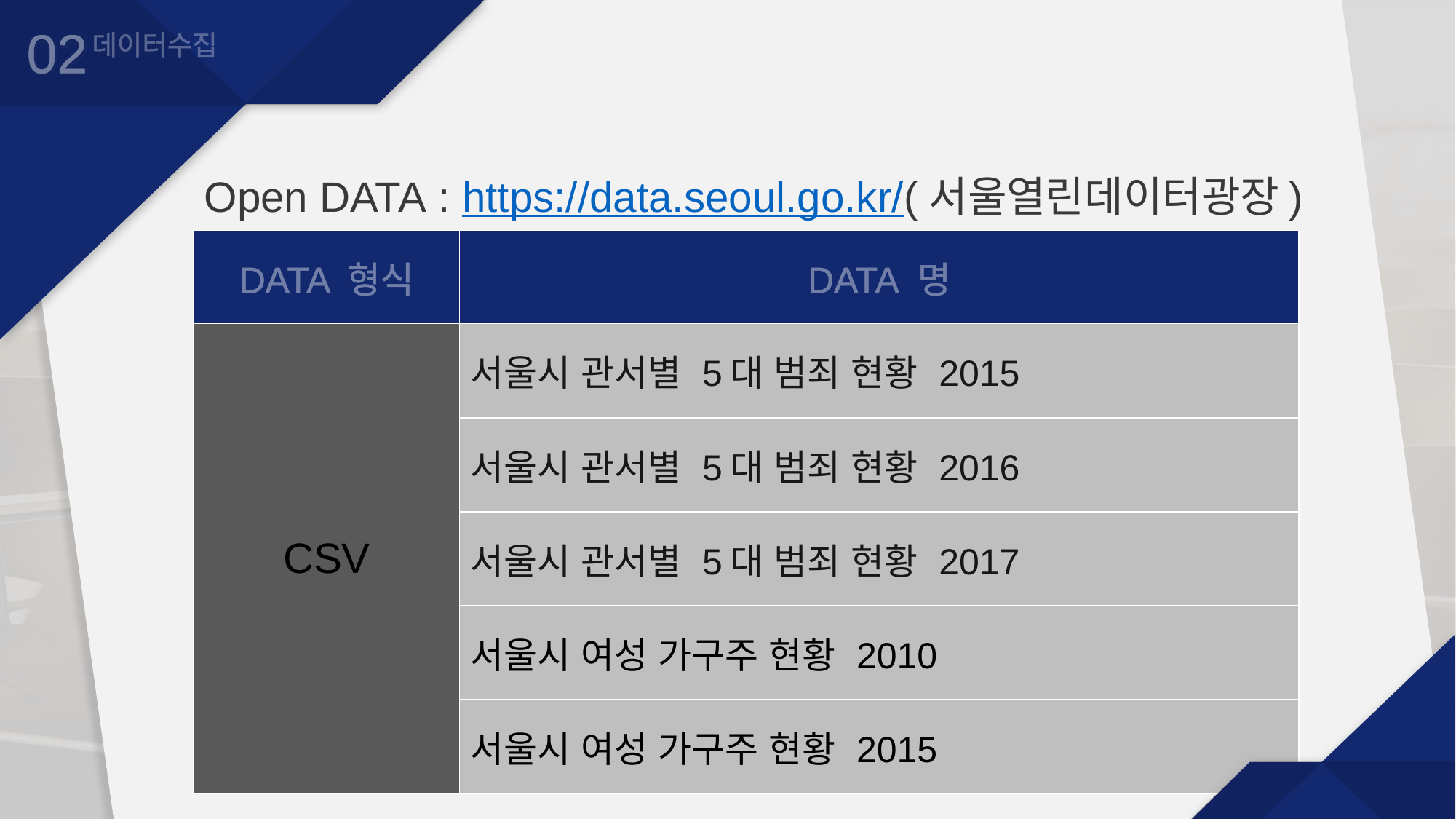

02
데이터수집
Open DATA : https://data.seoul.go.kr/(서울열린데이터광장)
| DATA 형식 | DATA 명 |
| --- | --- |
| CSV | 서울시 관서별 5대 범죄 현황 2015 |
|  | 서울시 관서별 5대 범죄 현황 2016 |
|  | 서울시 관서별 5대 범죄 현황 2017 |
|  | 서울시 여성 가구주 현황 2010 |
|  | 서울시 여성 가구주 현황 2015 |